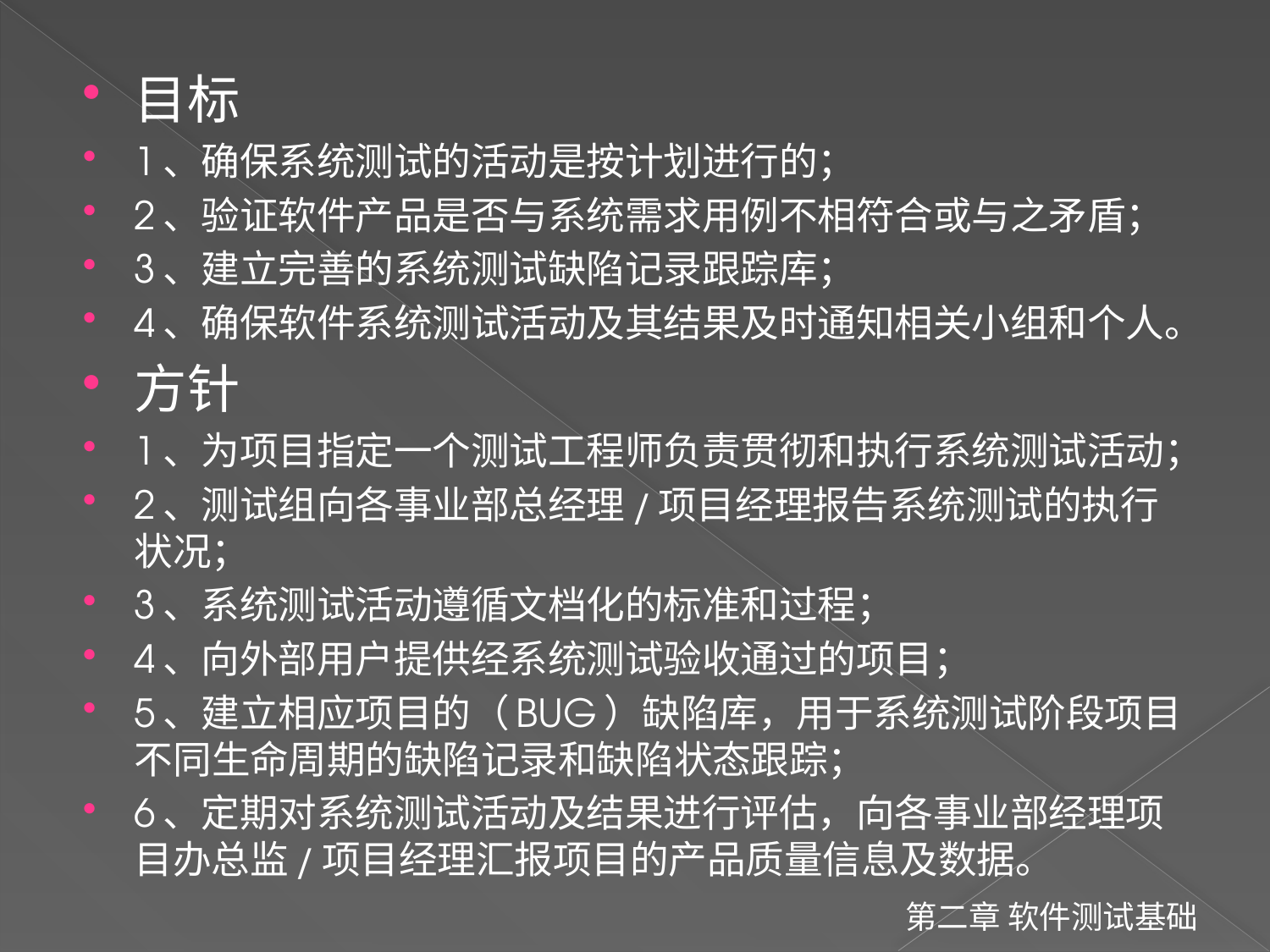

目标
1、确保系统测试的活动是按计划进行的；
2、验证软件产品是否与系统需求用例不相符合或与之矛盾；
3、建立完善的系统测试缺陷记录跟踪库；
4、确保软件系统测试活动及其结果及时通知相关小组和个人。
方针
1、为项目指定一个测试工程师负责贯彻和执行系统测试活动；
2、测试组向各事业部总经理/项目经理报告系统测试的执行状况；
3、系统测试活动遵循文档化的标准和过程；
4、向外部用户提供经系统测试验收通过的项目；
5、建立相应项目的（BUG）缺陷库，用于系统测试阶段项目不同生命周期的缺陷记录和缺陷状态跟踪；
6、定期对系统测试活动及结果进行评估，向各事业部经理项目办总监/项目经理汇报项目的产品质量信息及数据。